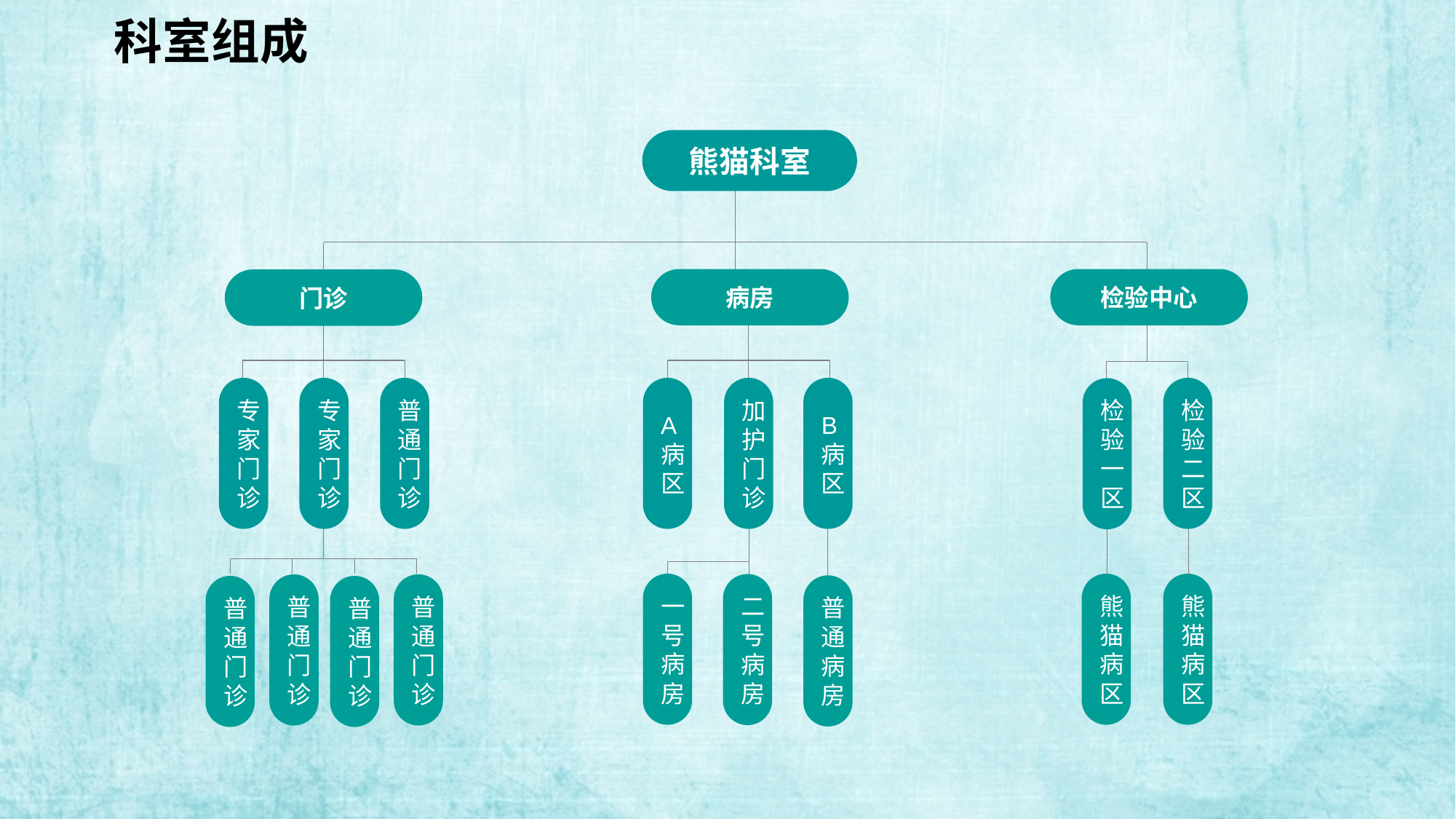

科室组成
熊猫科室
病房
检验中心
门诊
专家门诊
专家门诊
普通门诊
A病区
加护门诊
B病区
检验二区
检验一区
一号病房
熊猫病区
熊猫病区
二号病房
普通门诊
普通门诊
普通病房
普通门诊
普通门诊